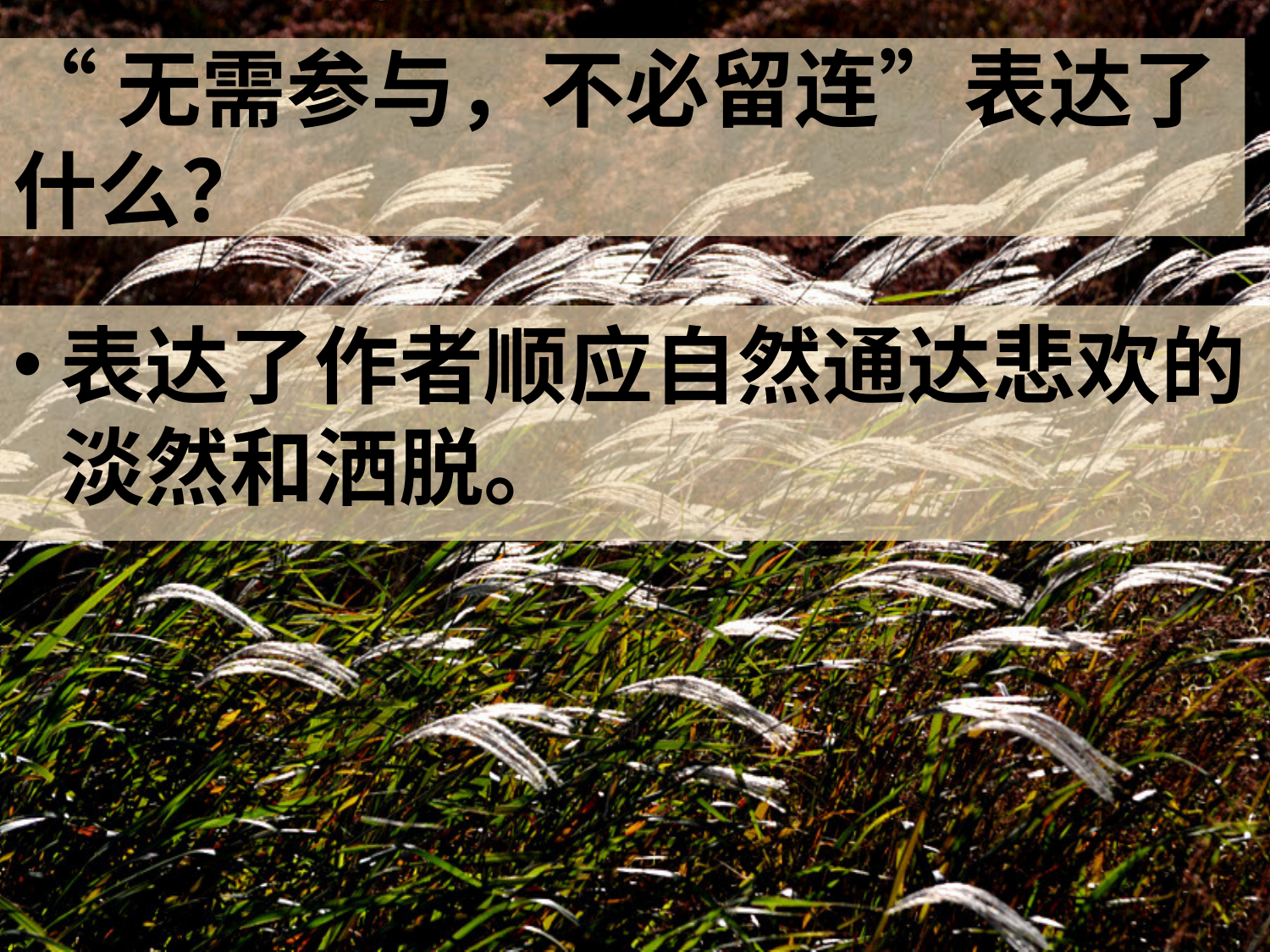

# “无需参与，不必留连”表达了什么？
表达了作者顺应自然通达悲欢的淡然和洒脱。